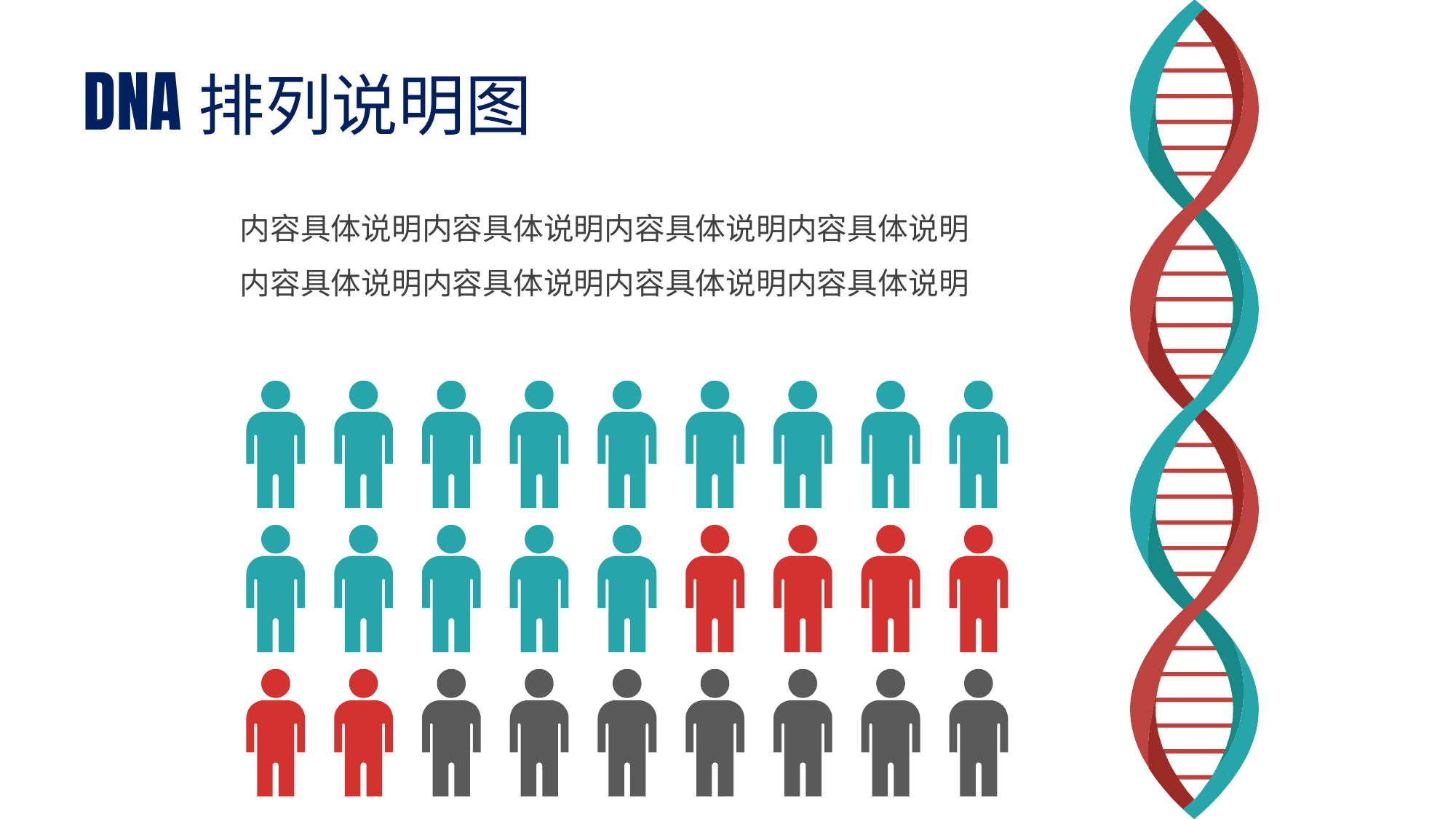

# DNA排列说明图
内容具体说明内容具体说明内容具体说明内容具体说明
内容具体说明内容具体说明内容具体说明内容具体说明